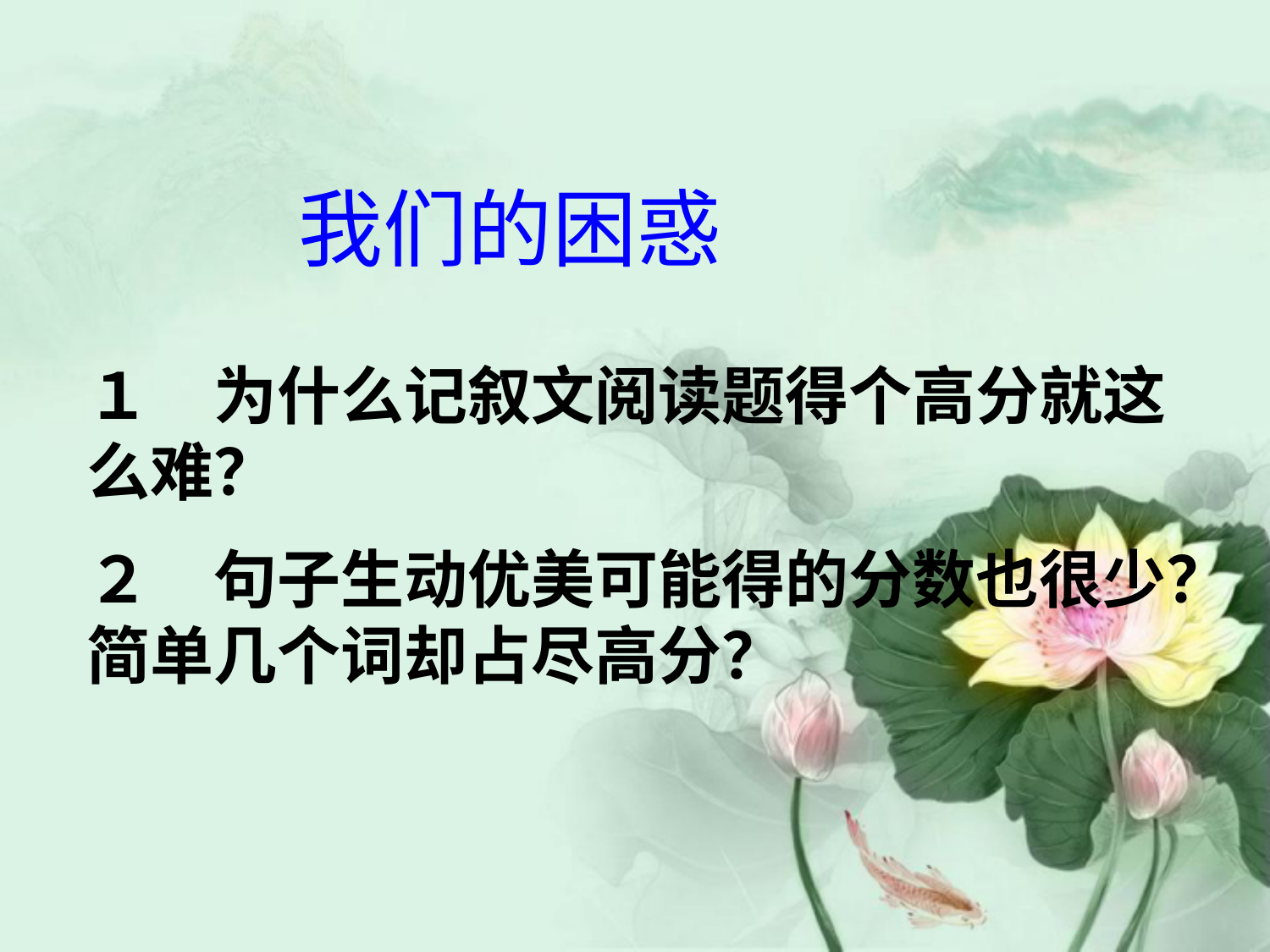

我们的困惑

１　为什么记叙文阅读题得个高分就这么难？
２　句子生动优美可能得的分数也很少？简单几个词却占尽高分？